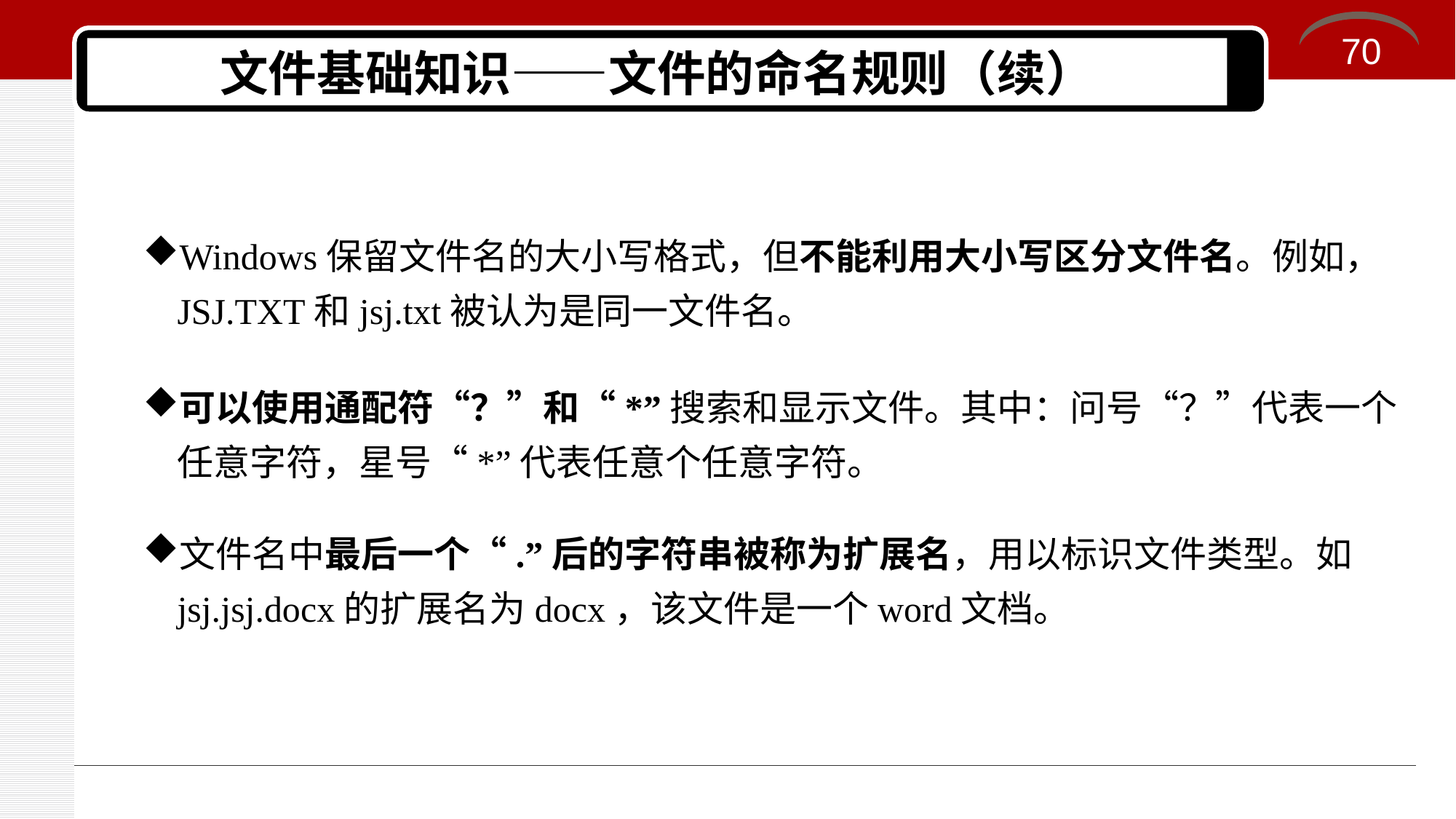

70
# 文件基础知识——文件的命名规则（续）
Windows保留文件名的大小写格式，但不能利用大小写区分文件名。例如， JSJ.TXT和jsj.txt被认为是同一文件名。
可以使用通配符“？”和“*”搜索和显示文件。其中：问号“？”代表一个任意字符，星号“*”代表任意个任意字符。
文件名中最后一个“.”后的字符串被称为扩展名，用以标识文件类型。如jsj.jsj.docx的扩展名为docx，该文件是一个word文档。